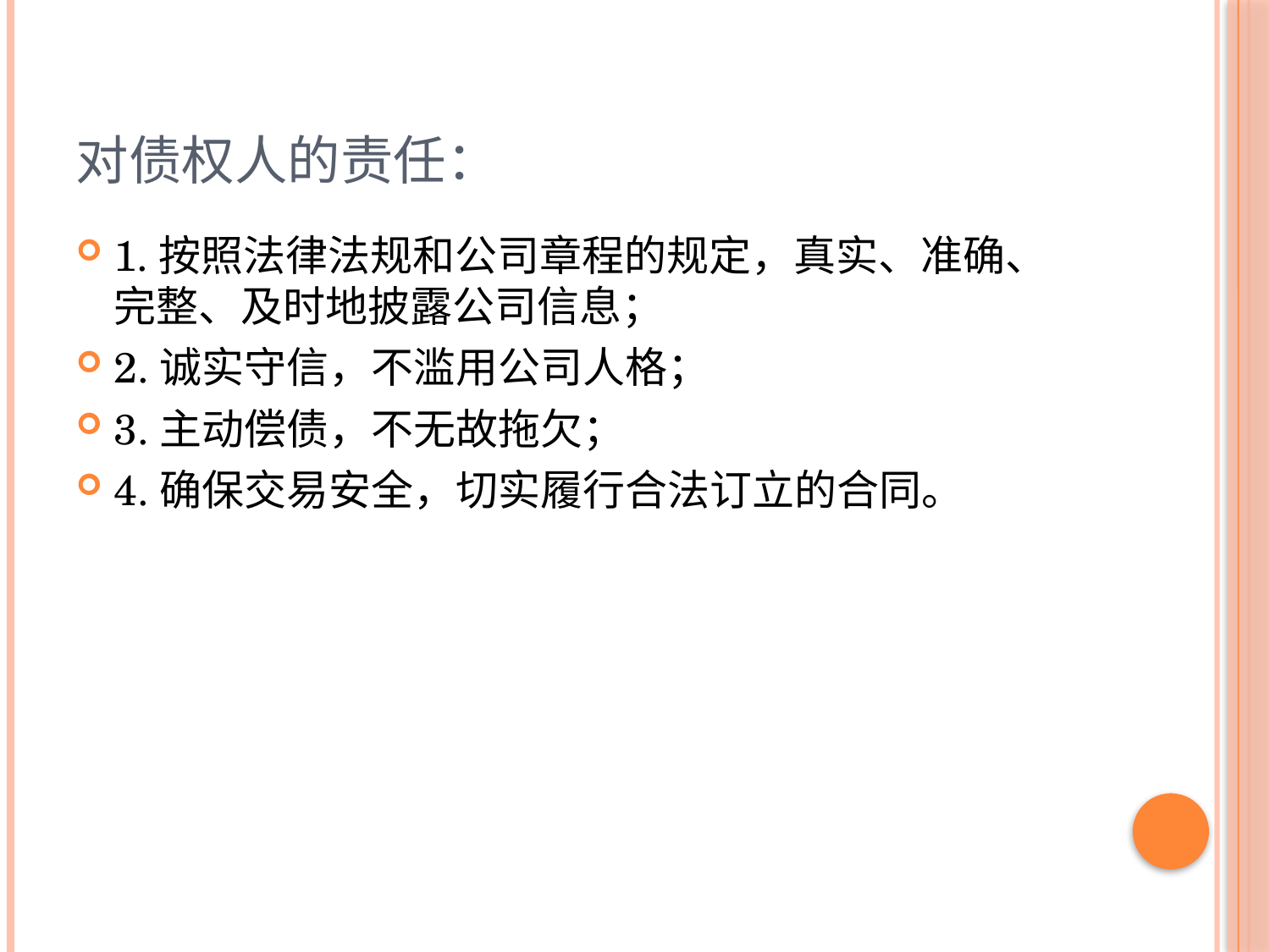

# 对债权人的责任：
1.按照法律法规和公司章程的规定，真实、准确、完整、及时地披露公司信息；
2.诚实守信，不滥用公司人格；
3.主动偿债，不无故拖欠；
4.确保交易安全，切实履行合法订立的合同。